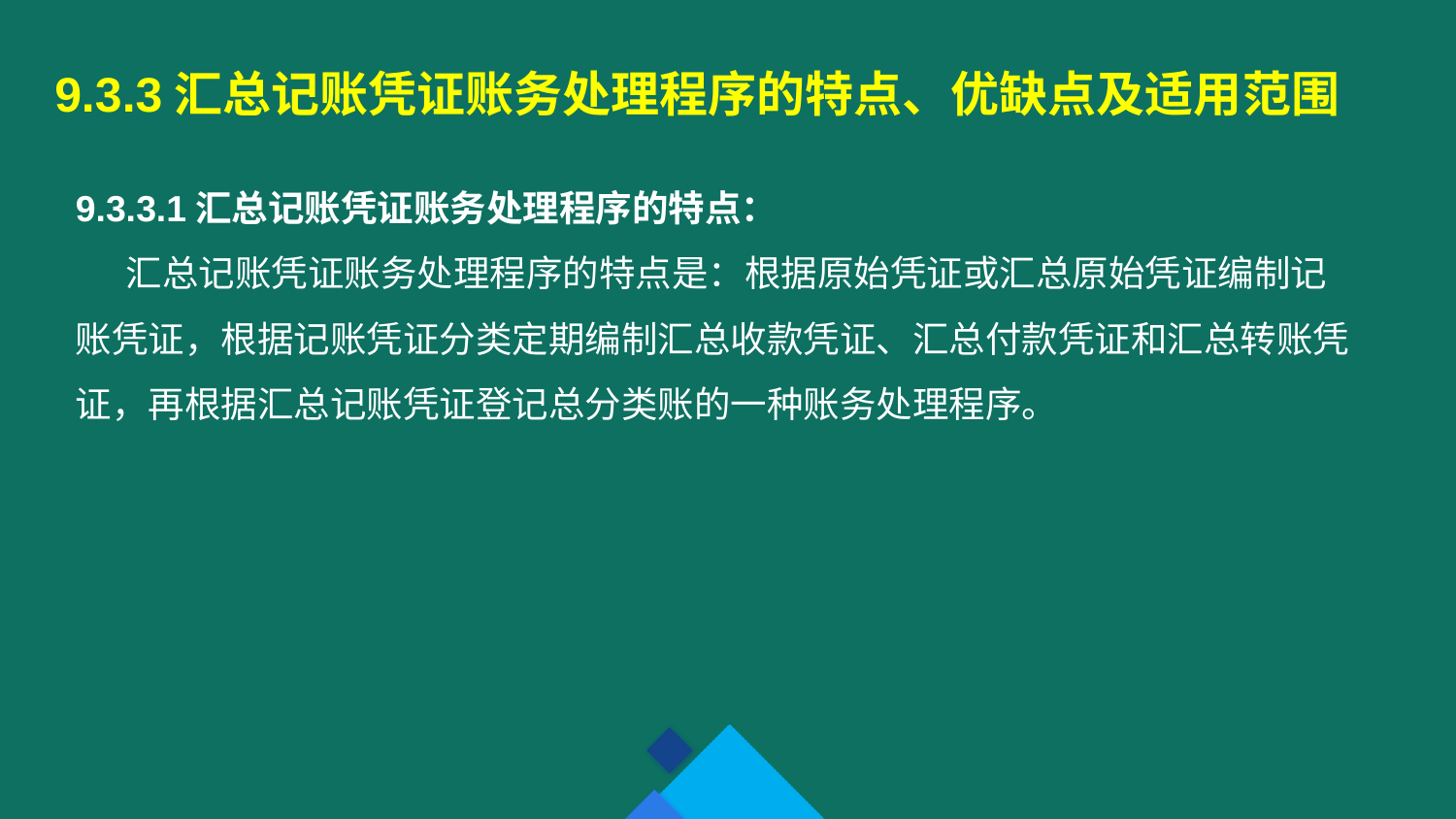

9.3.3汇总记账凭证账务处理程序的特点、优缺点及适用范围
9.3.3.1汇总记账凭证账务处理程序的特点：
     汇总记账凭证账务处理程序的特点是：根据原始凭证或汇总原始凭证编制记账凭证，根据记账凭证分类定期编制汇总收款凭证、汇总付款凭证和汇总转账凭证，再根据汇总记账凭证登记总分类账的一种账务处理程序。